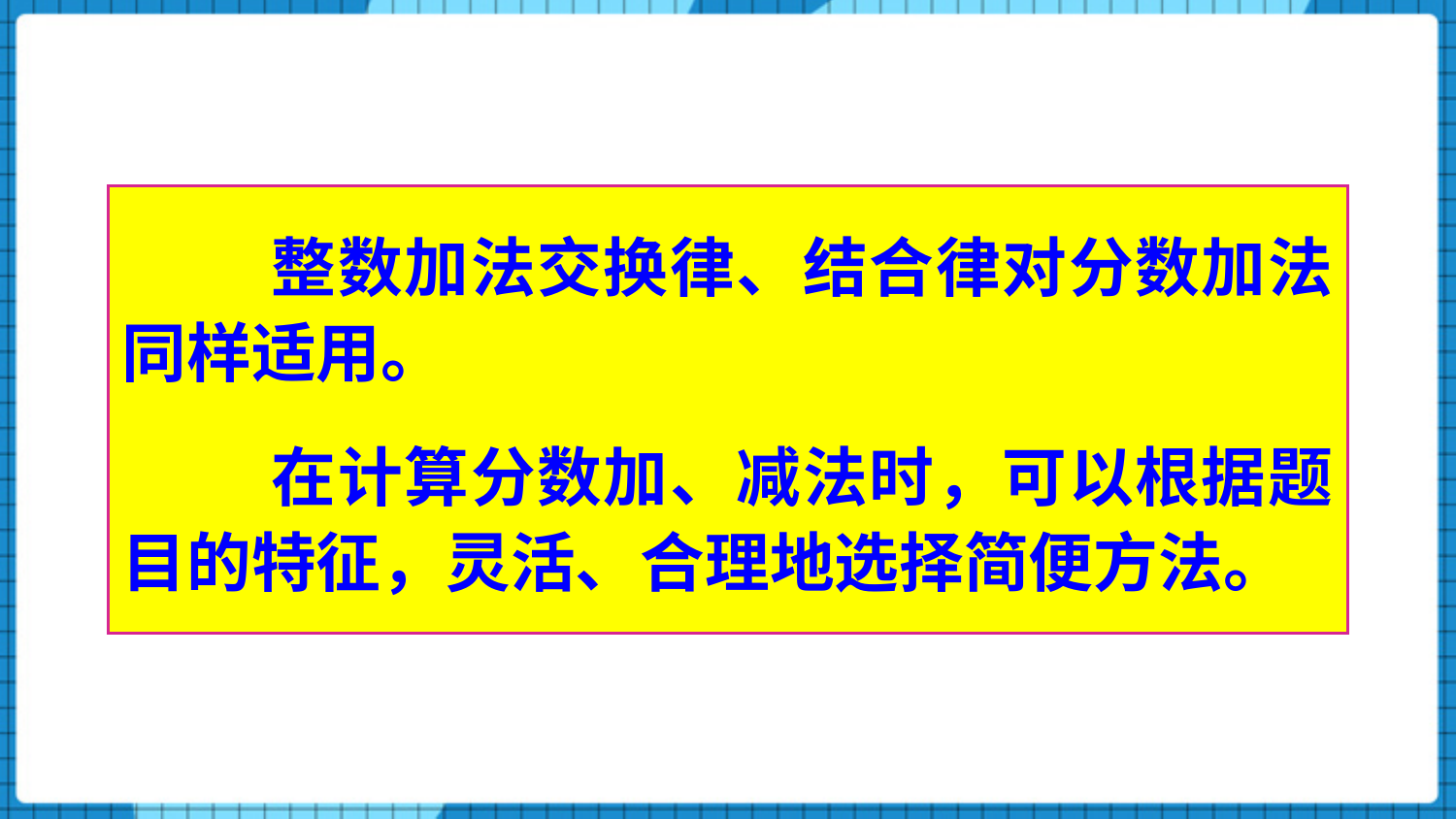

整数加法交换律、结合律对分数加法同样适用。
        在计算分数加、减法时，可以根据题目的特征，灵活、合理地选择简便方法。